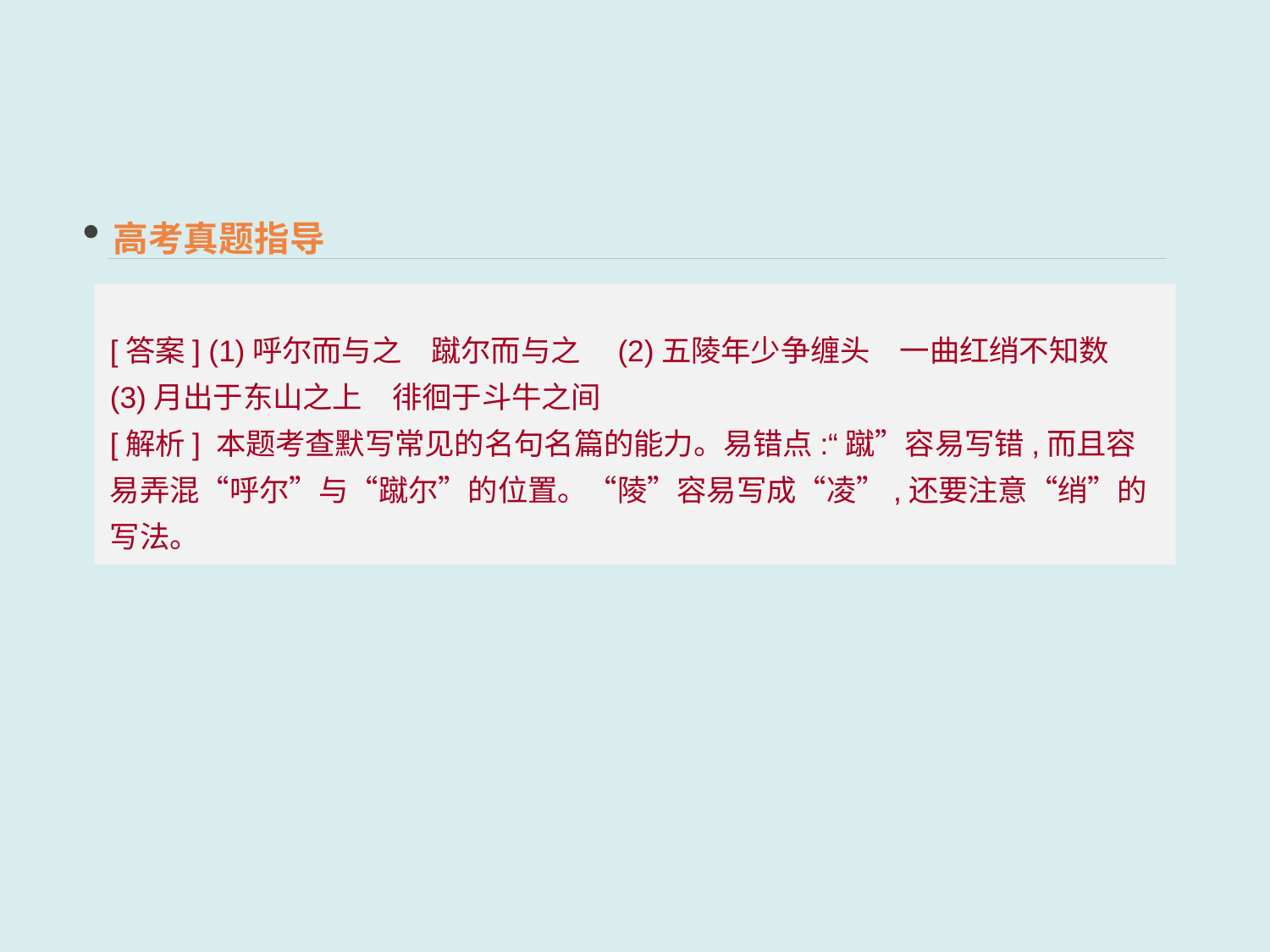

高考真题指导

[答案] (1)呼尔而与之　蹴尔而与之　(2)五陵年少争缠头　一曲红绡不知数
(3)月出于东山之上　徘徊于斗牛之间
[解析] 本题考查默写常见的名句名篇的能力。易错点:“蹴”容易写错,而且容易弄混“呼尔”与“蹴尔”的位置。“陵”容易写成“凌”,还要注意“绡”的写法。